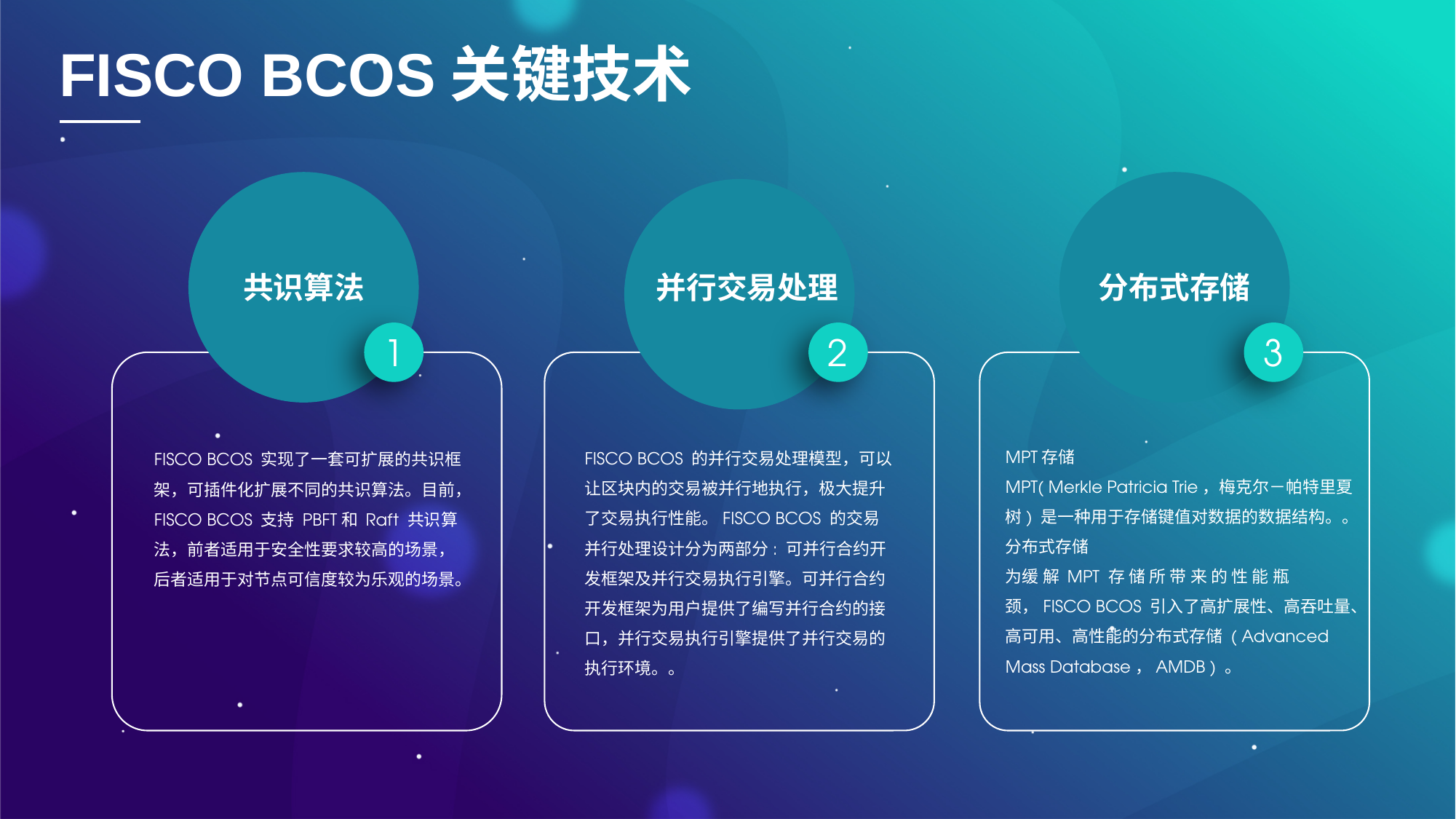

FISCO BCOS关键技术

共识算法
并行交易处理
分布式存储
1
2
3

MPT存储
MPT( Merkle Patricia Trie，梅克尔－帕特里夏树) 是一种用于存储键值对数据的数据结构。。
分布式存储
为缓 解 MPT 存 储 所 带 来 的 性 能 瓶 颈，FISCO BCOS 引入了高扩展性、高吞吐量、高可用、高性能的分布式存储 ( Advanced Mass Database，AMDB ) 。
FISCO BCOS 的并行交易处理模型，可以让区块内的交易被并行地执行，极大提升了交易执行性能。FISCO BCOS 的交易并行处理设计分为两部分: 可并行合约开发框架及并行交易执行引擎。可并行合约开发框架为用户提供了编写并行合约的接口，并行交易执行引擎提供了并行交易的执行环境。。
FISCO BCOS 实现了一套可扩展的共识框架，可插件化扩展不同的共识算法。目前，FISCO BCOS 支持 PBFT和 Raft 共识算法，前者适用于安全性要求较高的场景，后者适用于对节点可信度较为乐观的场景。